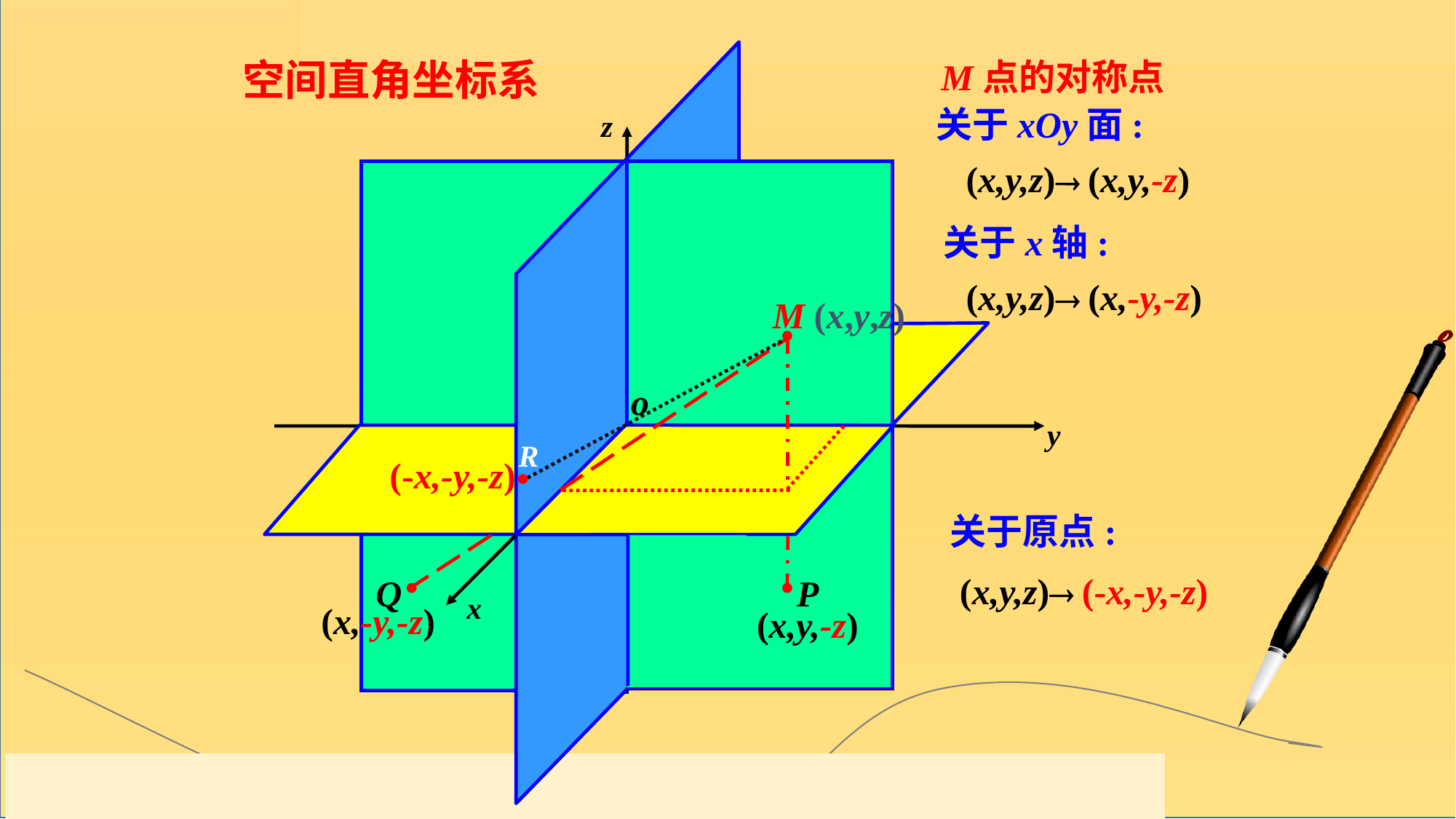

M点的对称点
空间直角坐标系
关于xOy面:
z

0
y

(x,y,z)→ (x,y,-z)

关于x轴:
(x,y,z)→ (x,-y,-z)
M (x,y,z)

o

x

R
(-x,-y,-z)

关于原点:

(x,y,z)→ (-x,-y,-z)
Q
P
x

(x,-y,-z)

(x,y,-z)